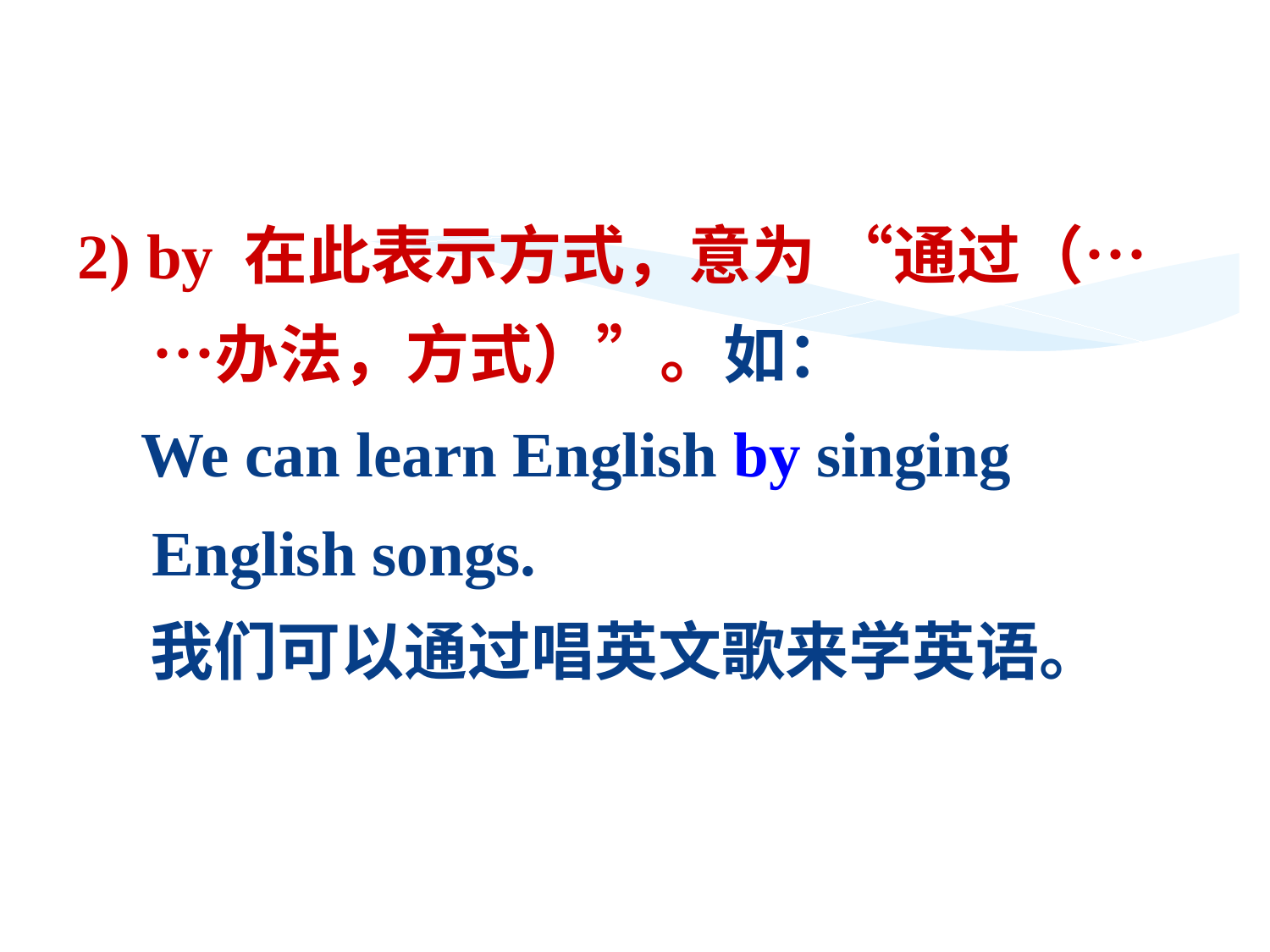

2) by 在此表示方式，意为 “通过（……办法，方式）”。如：
    We can learn English by singing English songs.
    我们可以通过唱英文歌来学英语。